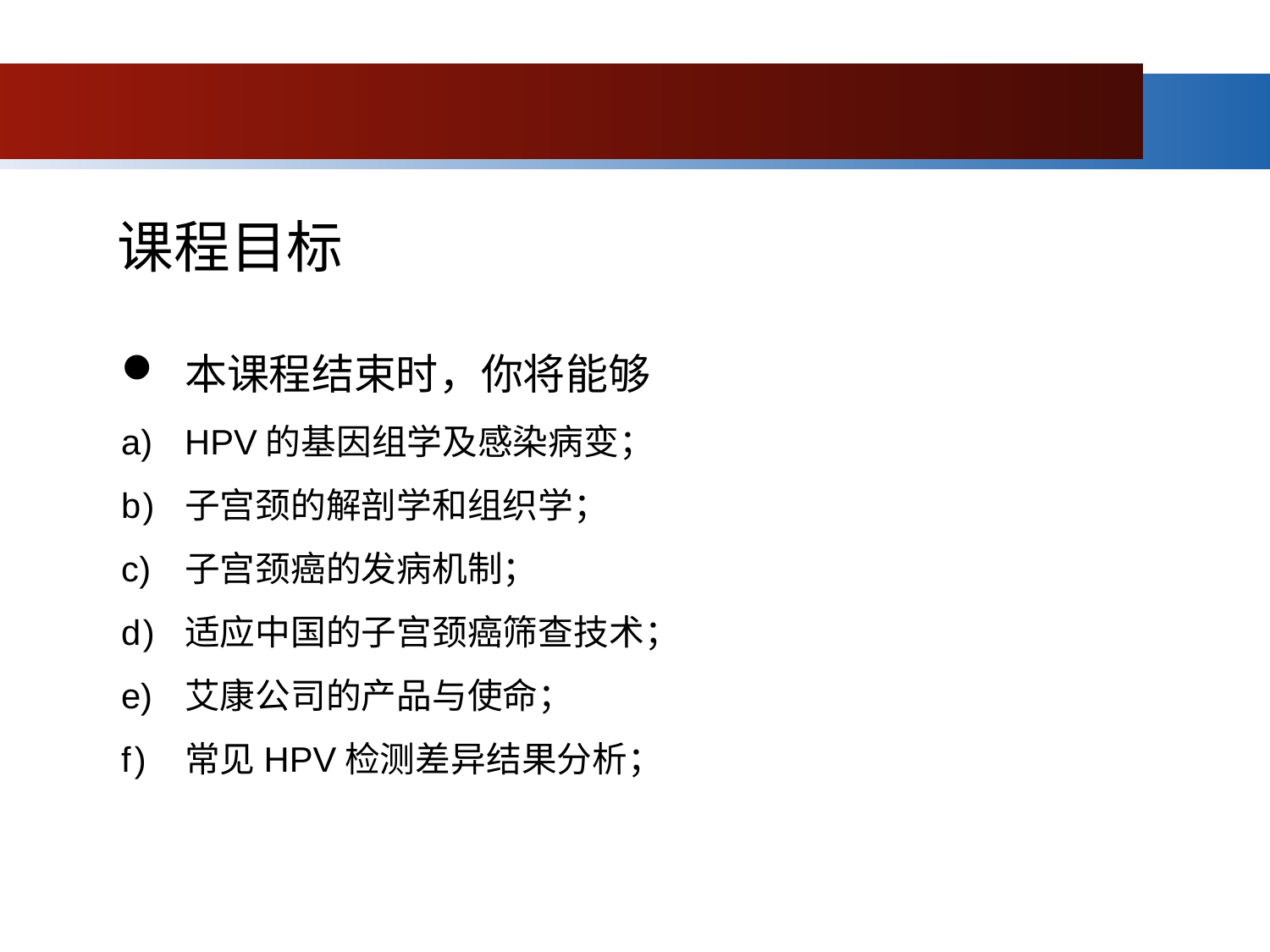

课程目标
本课程结束时，你将能够
HPV的基因组学及感染病变；
子宫颈的解剖学和组织学；
子宫颈癌的发病机制；
适应中国的子宫颈癌筛查技术；
艾康公司的产品与使命；
常见HPV检测差异结果分析；